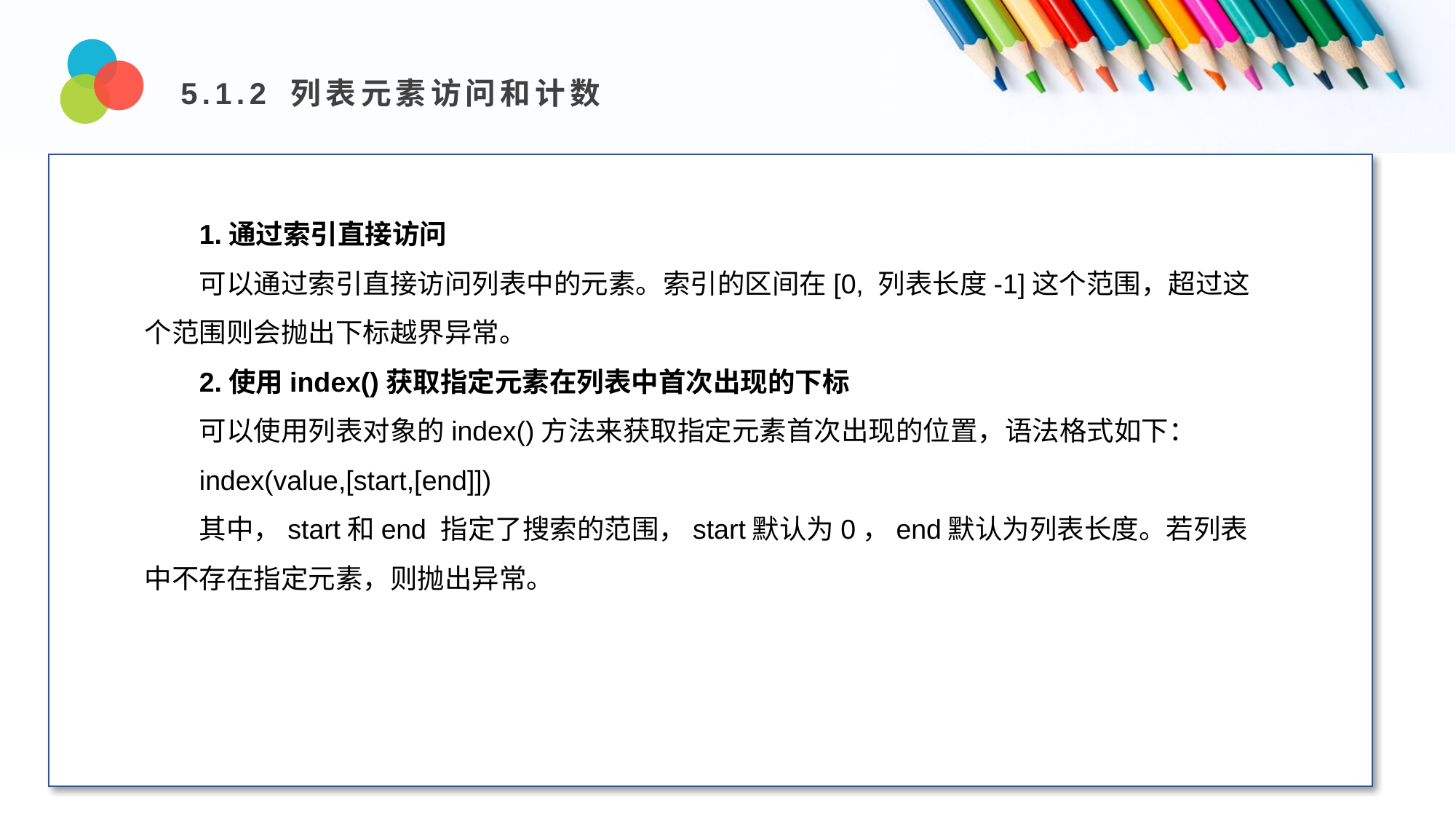

5.1.2 列表元素访问和计数
Design and Production
1.通过索引直接访问
可以通过索引直接访问列表中的元素。索引的区间在[0, 列表长度-1]这个范围，超过这个范围则会抛出下标越界异常。
2.使用index()获取指定元素在列表中首次出现的下标
可以使用列表对象的index()方法来获取指定元素首次出现的位置，语法格式如下：
index(value,[start,[end]])
其中，start和end 指定了搜索的范围，start默认为0，end默认为列表长度。若列表中不存在指定元素，则抛出异常。